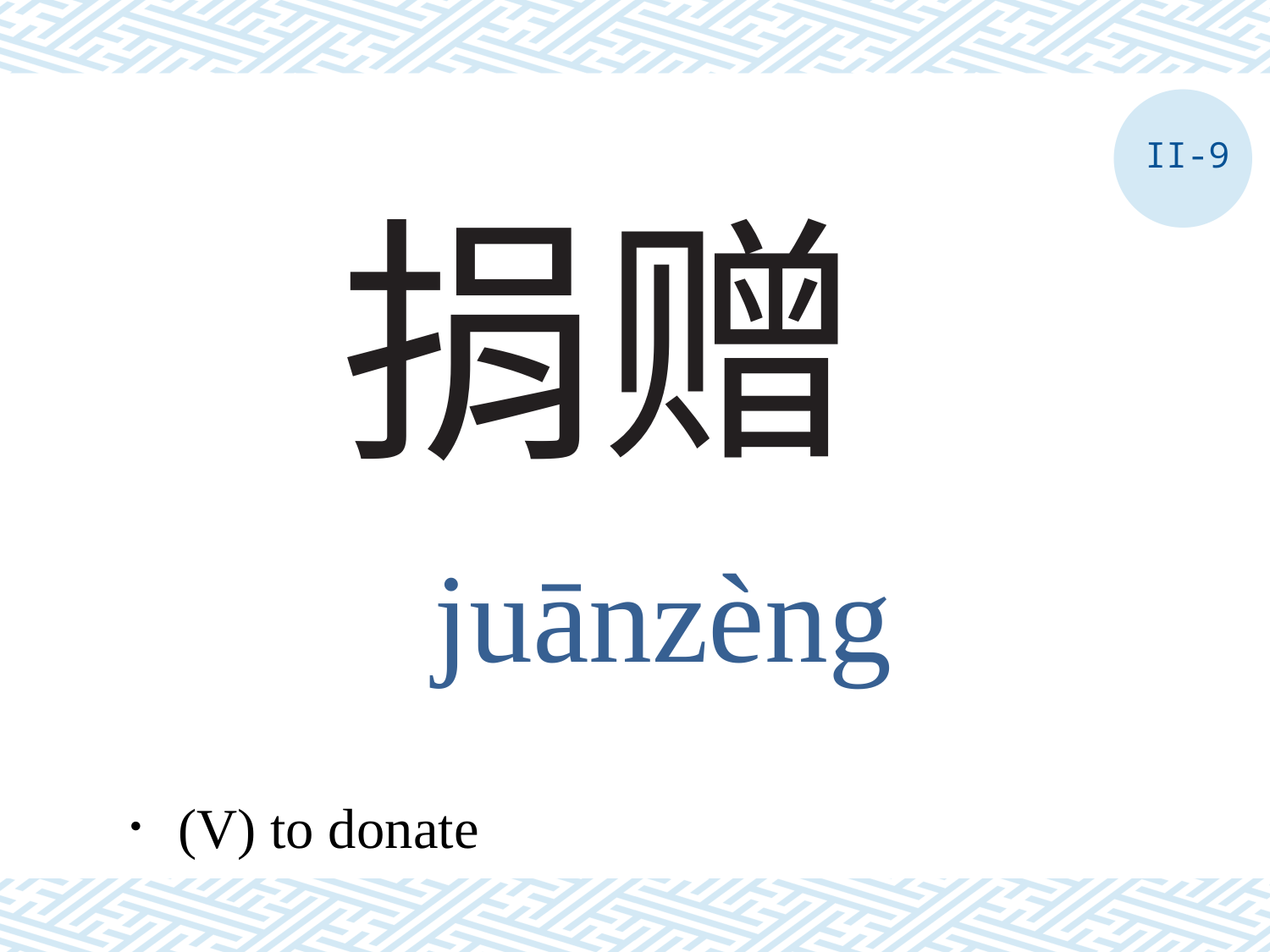

II-9

# 捐赠
juānzèng
．(V) to donate